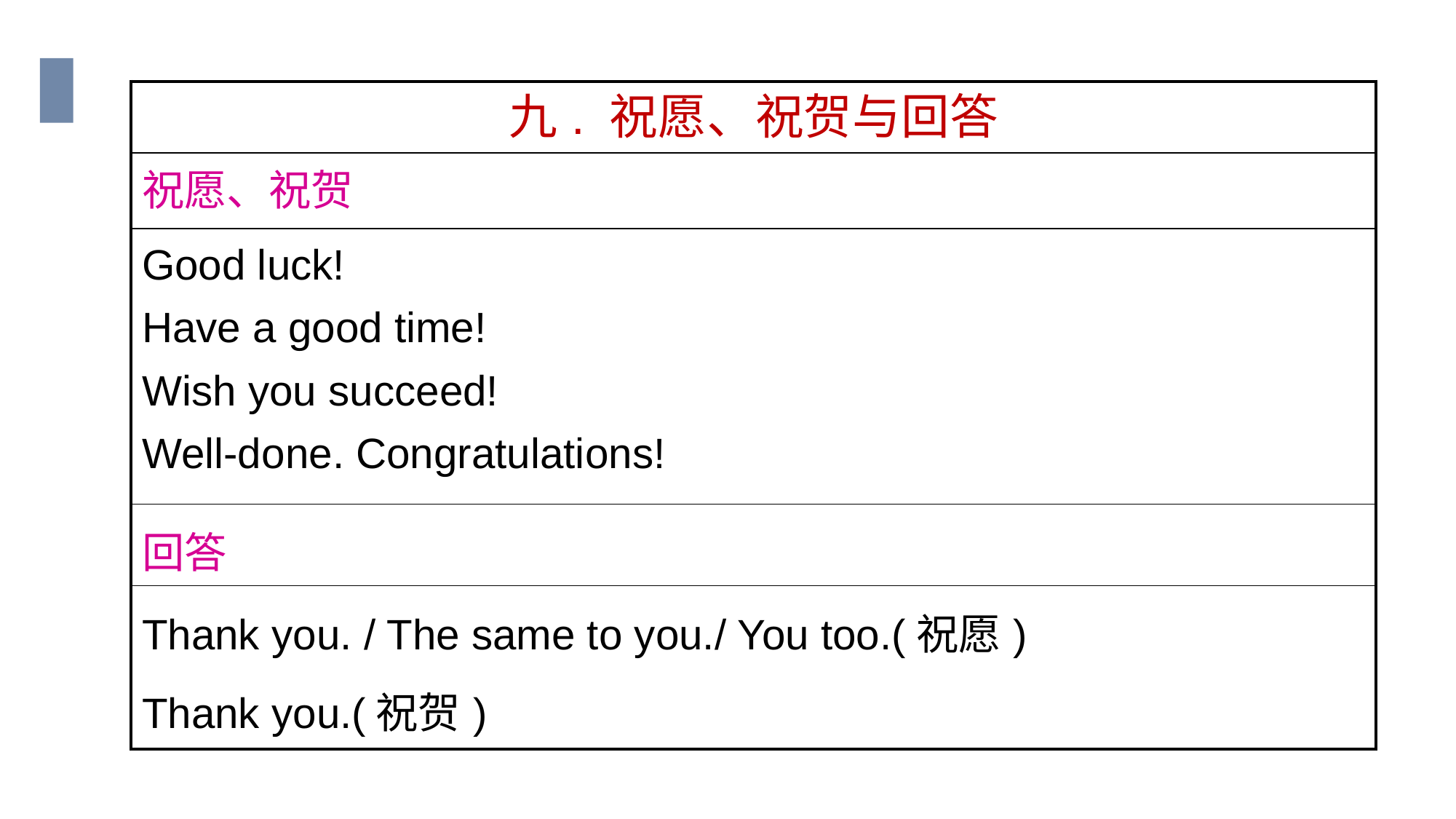

| 九. 祝愿、祝贺与回答 |
| --- |
| 祝愿、祝贺 |
| Good luck! Have a good time! Wish you succeed! Well-done. Congratulations! |
| 回答 |
| Thank you. / The same to you./ You too.(祝愿) Thank you.(祝贺) |